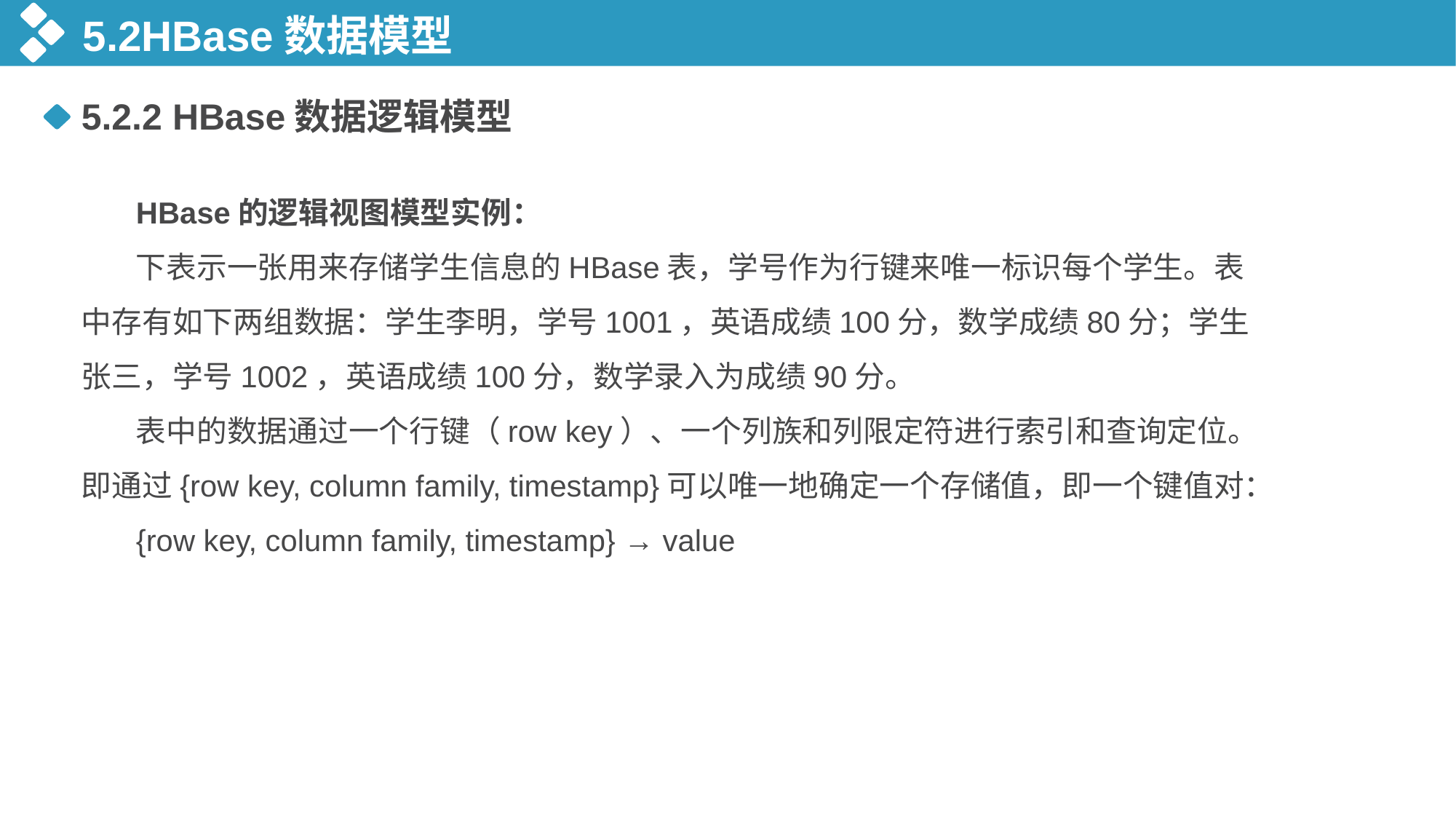

5.2HBase数据模型
5.2.2 HBase数据逻辑模型

HBase的逻辑视图模型实例：
下表示一张用来存储学生信息的HBase表，学号作为行键来唯一标识每个学生。表中存有如下两组数据：学生李明，学号1001，英语成绩100分，数学成绩80分；学生张三，学号1002，英语成绩100分，数学录入为成绩90分。
表中的数据通过一个行键（row key）、一个列族和列限定符进行索引和查询定位。即通过{row key, column family, timestamp}可以唯一地确定一个存储值，即一个键值对：
{row key, column family, timestamp} → value